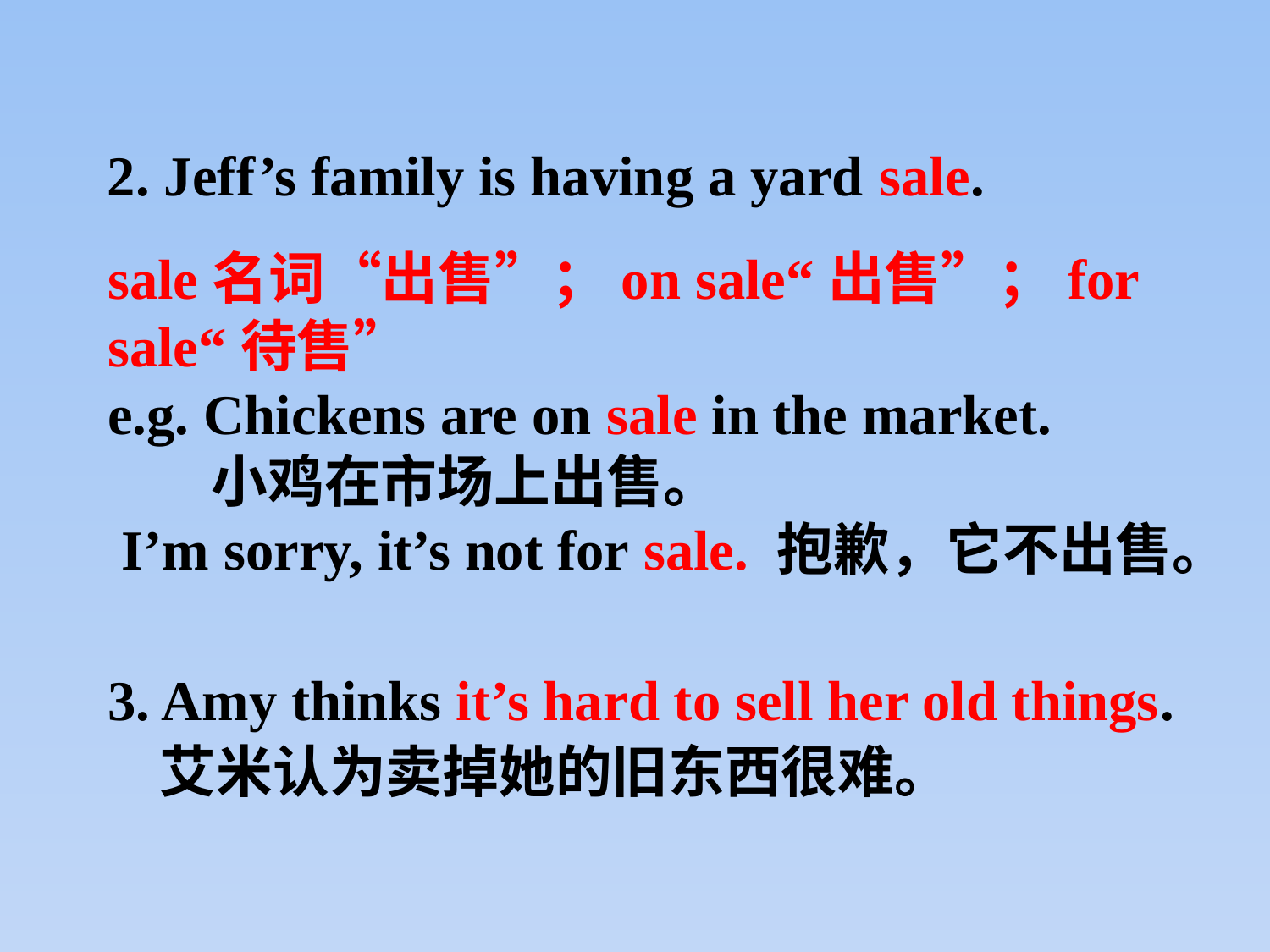

2. Jeff’s family is having a yard sale.
sale名词“出售”；on sale“出售”；for sale“待售”
e.g. Chickens are on sale in the market.
       小鸡在市场上出售。
 I’m sorry, it’s not for sale. 抱歉，它不出售。
3. Amy thinks it’s hard to sell her old things.
   艾米认为卖掉她的旧东西很难。